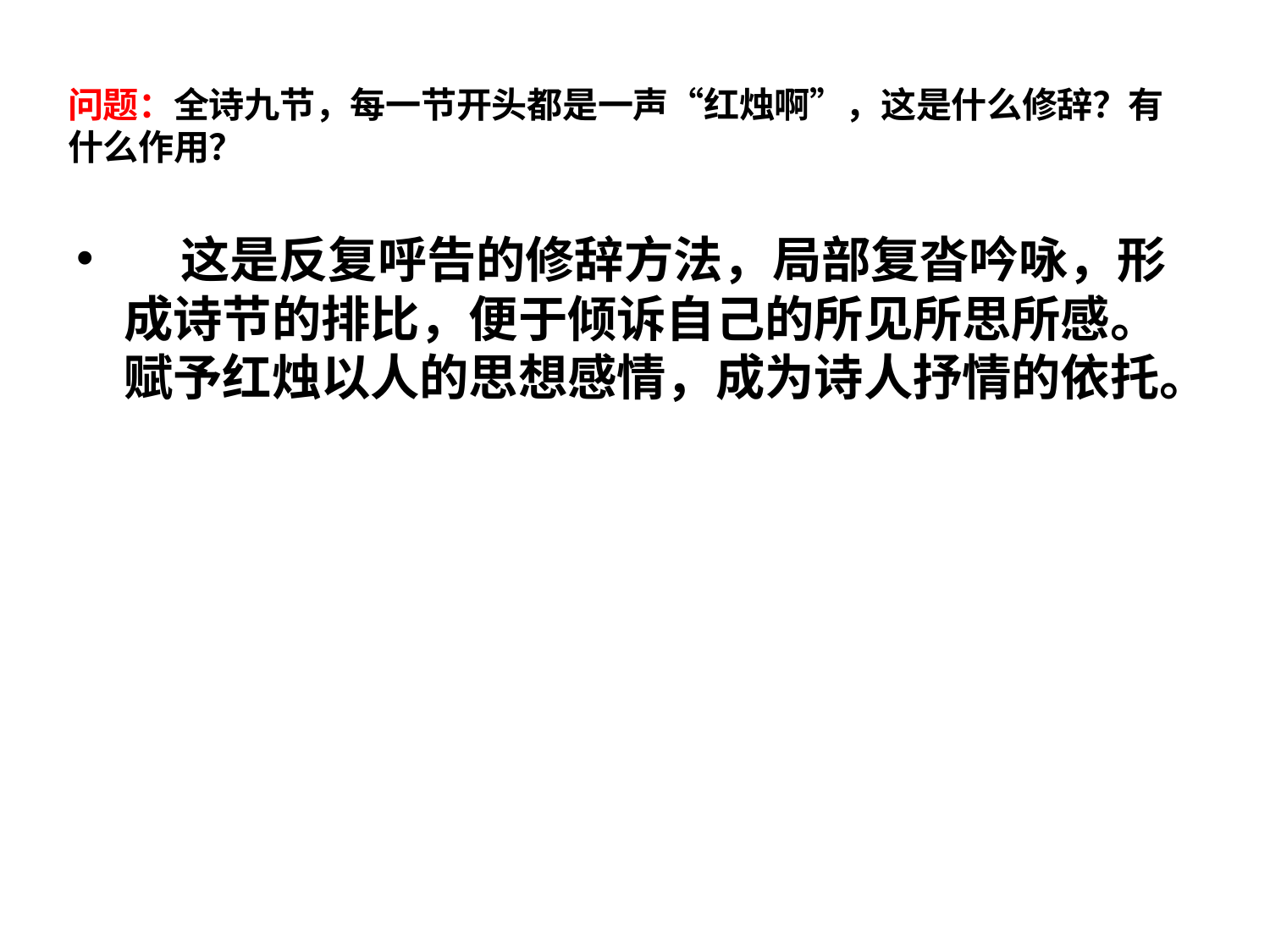

# 问题：全诗九节，每一节开头都是一声“红烛啊”，这是什么修辞？有什么作用？
    这是反复呼告的修辞方法，局部复沓吟咏，形成诗节的排比，便于倾诉自己的所见所思所感。赋予红烛以人的思想感情，成为诗人抒情的依托。